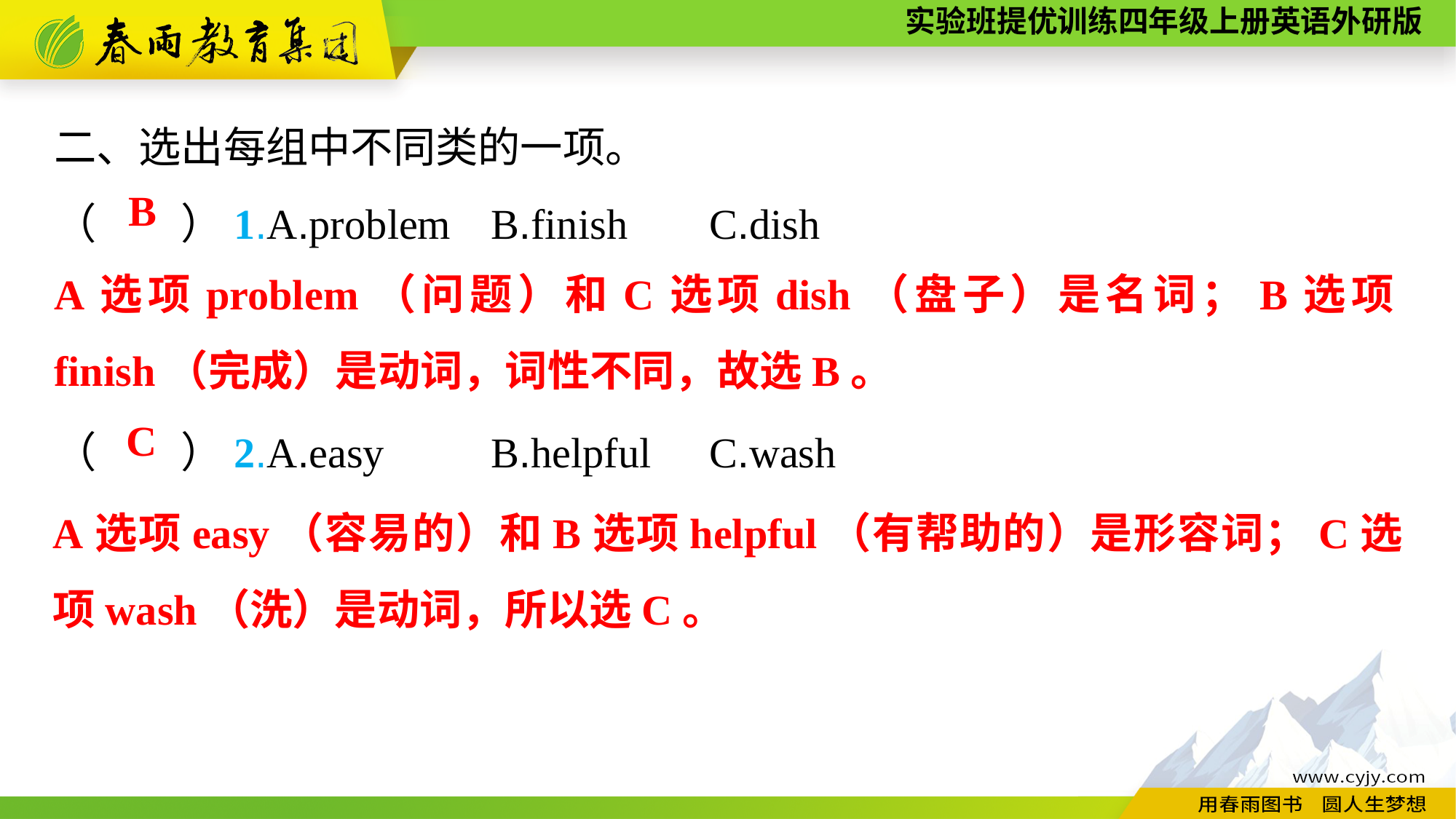

二、选出每组中不同类的一项。
（　　）1.A.problem	B.finish	C.dish

（　　）2.A.easy	B.helpful	C.wash

B
A选项problem（问题）和C选项dish（盘子）是名词；B选项finish（完成）是动词，词性不同，故选B。
C
A选项easy（容易的）和B选项helpful（有帮助的）是形容词；C选项wash（洗）是动词，所以选C。